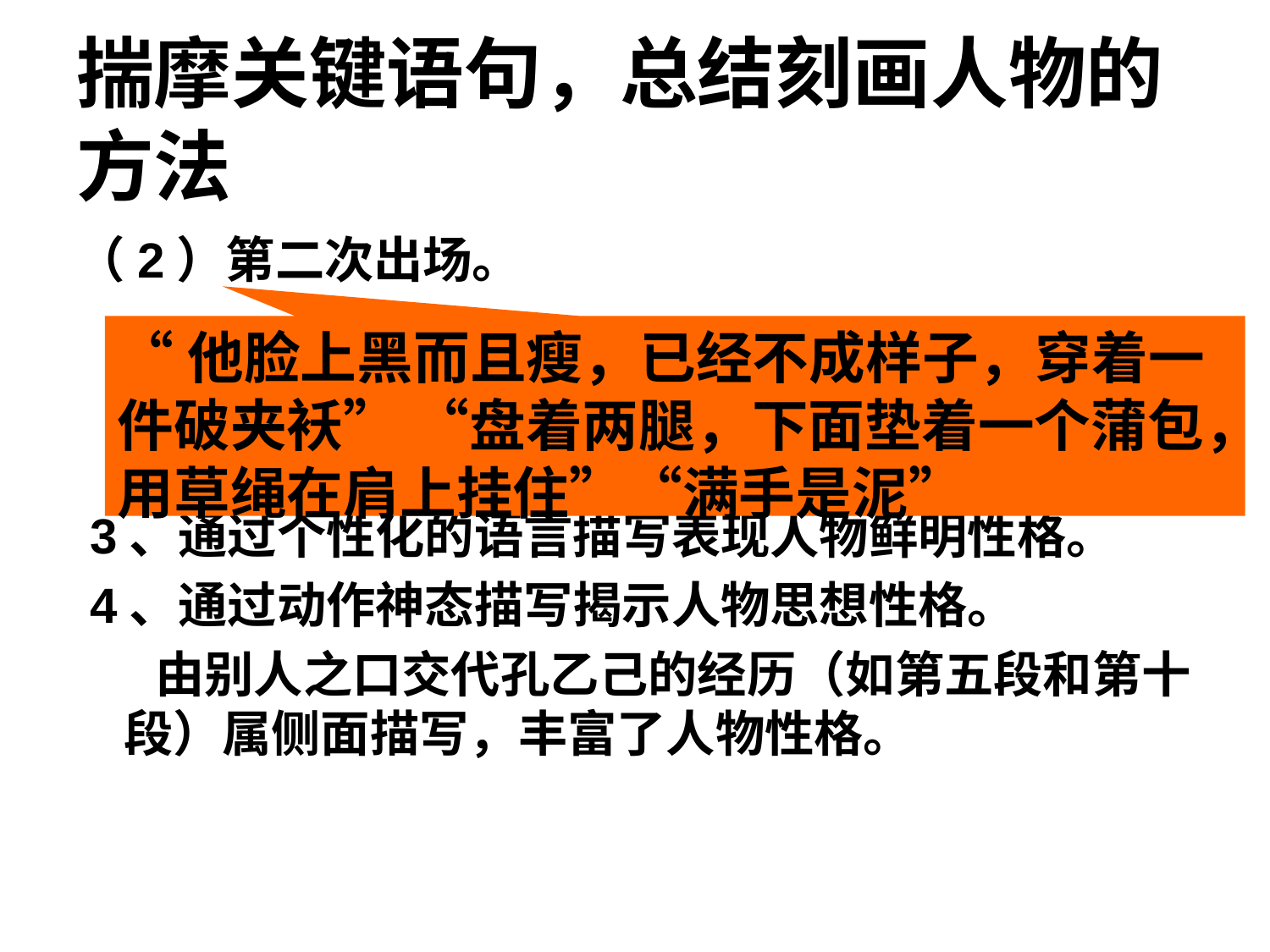

# 揣摩关键语句，总结刻画人物的方法
（2）第二次出场。

 3、通过个性化的语言描写表现人物鲜明性格。
 4、通过动作神态描写揭示人物思想性格。
      由别人之口交代孔乙己的经历（如第五段和第十段）属侧面描写，丰富了人物性格。

“他脸上黑而且瘦，已经不成样子，穿着一件破夹袄” “盘着两腿，下面垫着一个蒲包，用草绳在肩上挂住”“满手是泥”